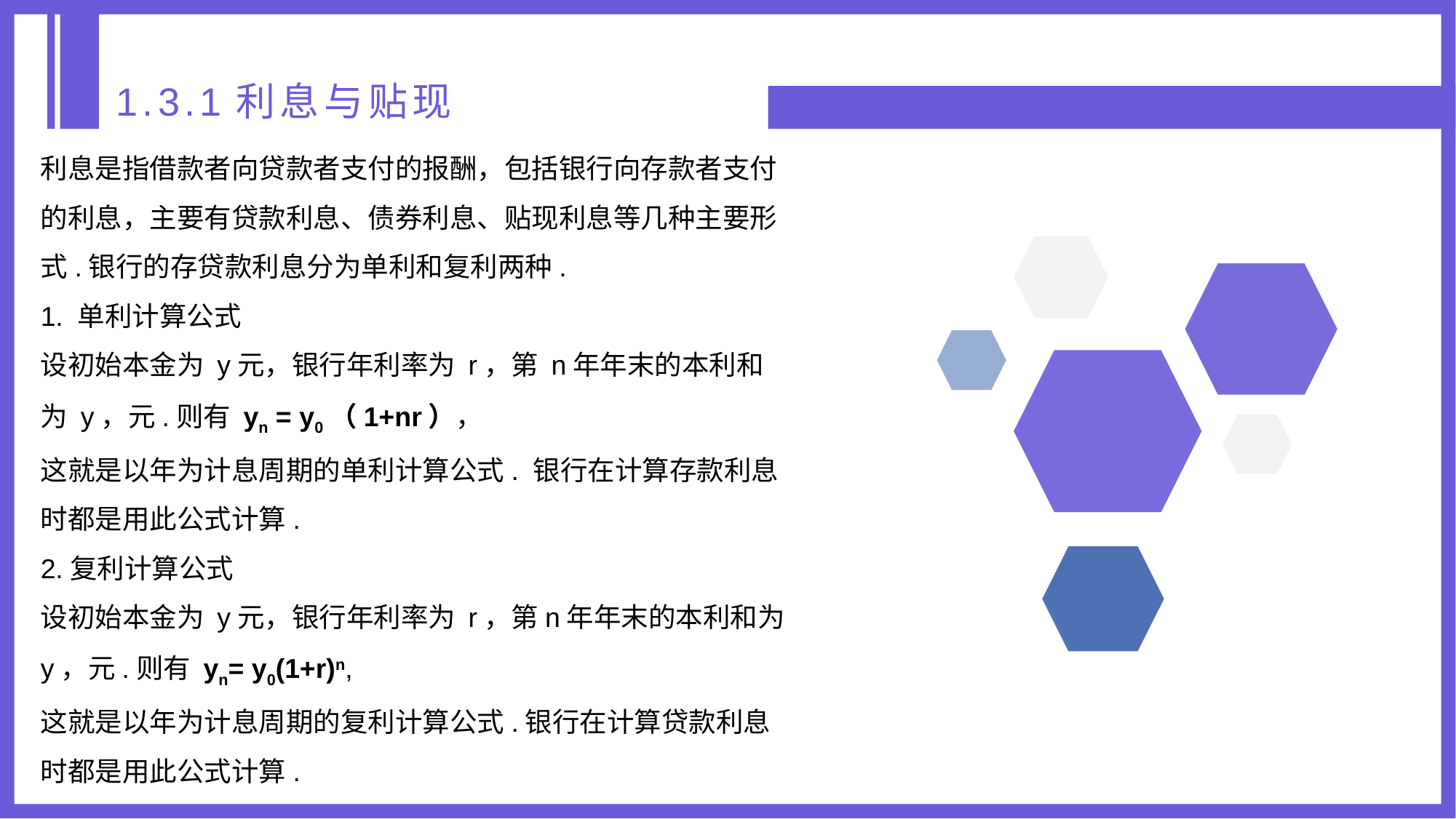

1.3.1利息与贴现
利息是指借款者向贷款者支付的报酬，包括银行向存款者支付的利息，主要有贷款利息、债券利息、贴现利息等几种主要形式.银行的存贷款利息分为单利和复利两种.
1. 单利计算公式
设初始本金为 y元，银行年利率为 r，第 n年年末的本利和为 y，元.则有 yn = y0（1+nr），
这就是以年为计息周期的单利计算公式. 银行在计算存款利息时都是用此公式计算.
2.复利计算公式
设初始本金为 y元，银行年利率为 r，第n年年末的本利和为y，元.则有 yn= y0(1+r)n,
这就是以年为计息周期的复利计算公式.银行在计算贷款利息时都是用此公式计算.